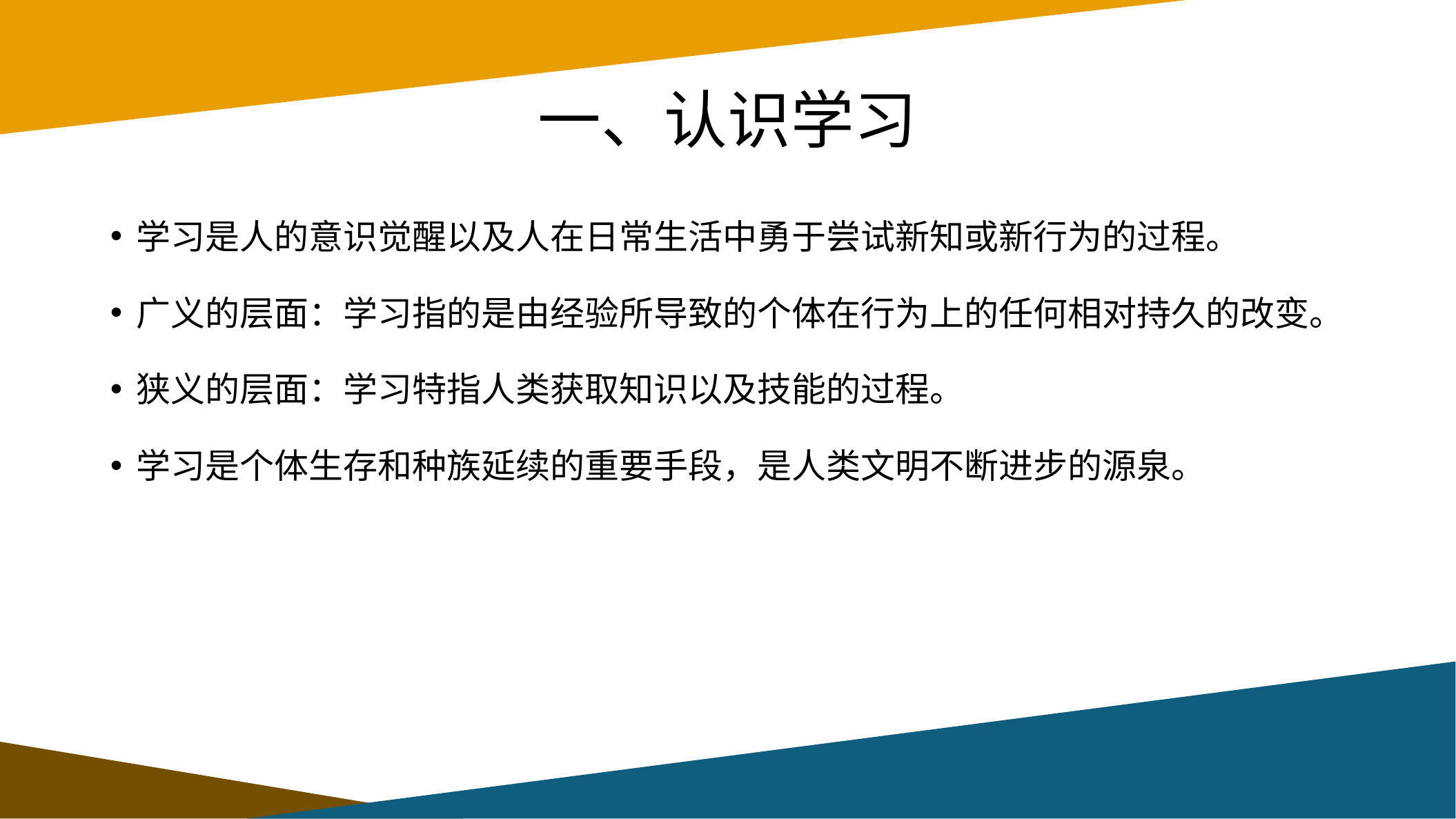

# 一、认识学习
学习是人的意识觉醒以及人在日常生活中勇于尝试新知或新行为的过程。
广义的层面：学习指的是由经验所导致的个体在行为上的任何相对持久的改变。
狭义的层面：学习特指人类获取知识以及技能的过程。
学习是个体生存和种族延续的重要手段，是人类文明不断进步的源泉。